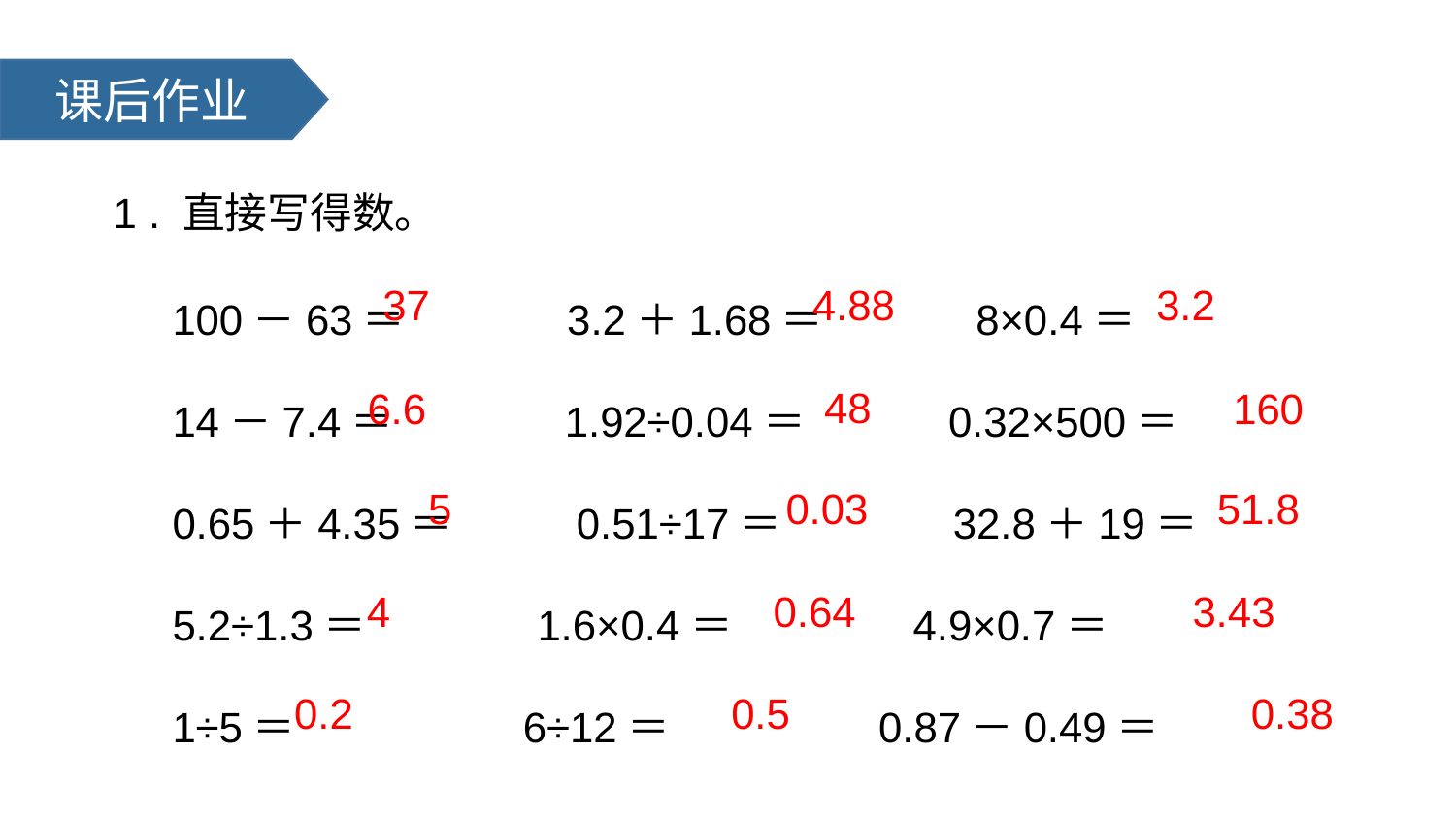

课后作业
1 . 直接写得数。
100－63＝                3.2＋1.68＝               8×0.4＝
14－7.4＝                 1.92÷0.04＝              0.32×500＝          0.65＋4.35＝            0.51÷17＝                 32.8＋19＝           5.2÷1.3＝                 1.6×0.4＝                  4.9×0.7＝
1÷5＝                       6÷12＝                     0.87－0.49＝
37
4.88
3.2
48
6.6
160
51.8
5
0.03
4
0.64
3.43
0.2
0.5
0.38